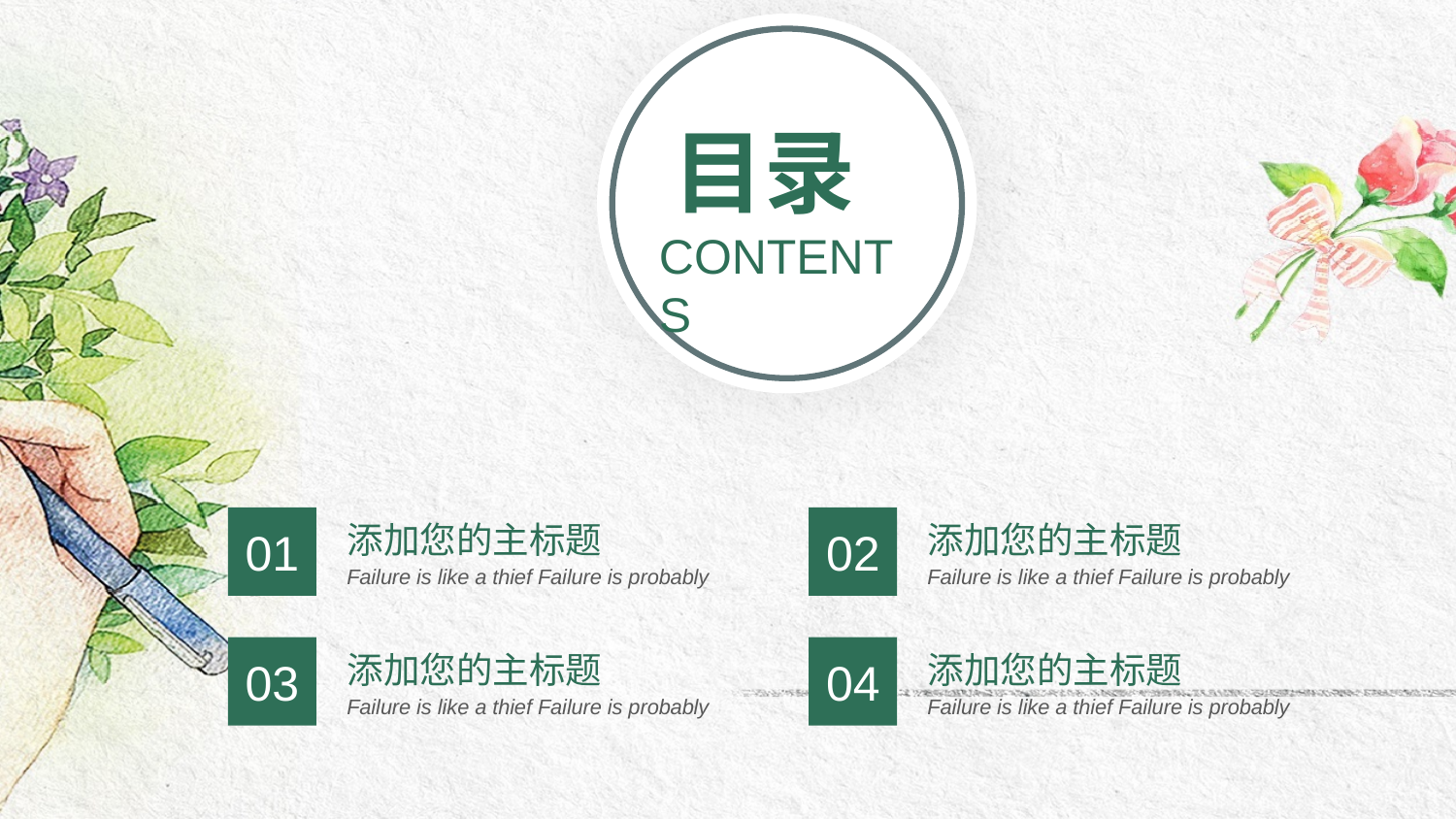

目录
CONTENTS
01
添加您的主标题
Failure is like a thief Failure is probably
02
添加您的主标题
Failure is like a thief Failure is probably
03
添加您的主标题
Failure is like a thief Failure is probably
04
添加您的主标题
Failure is like a thief Failure is probably